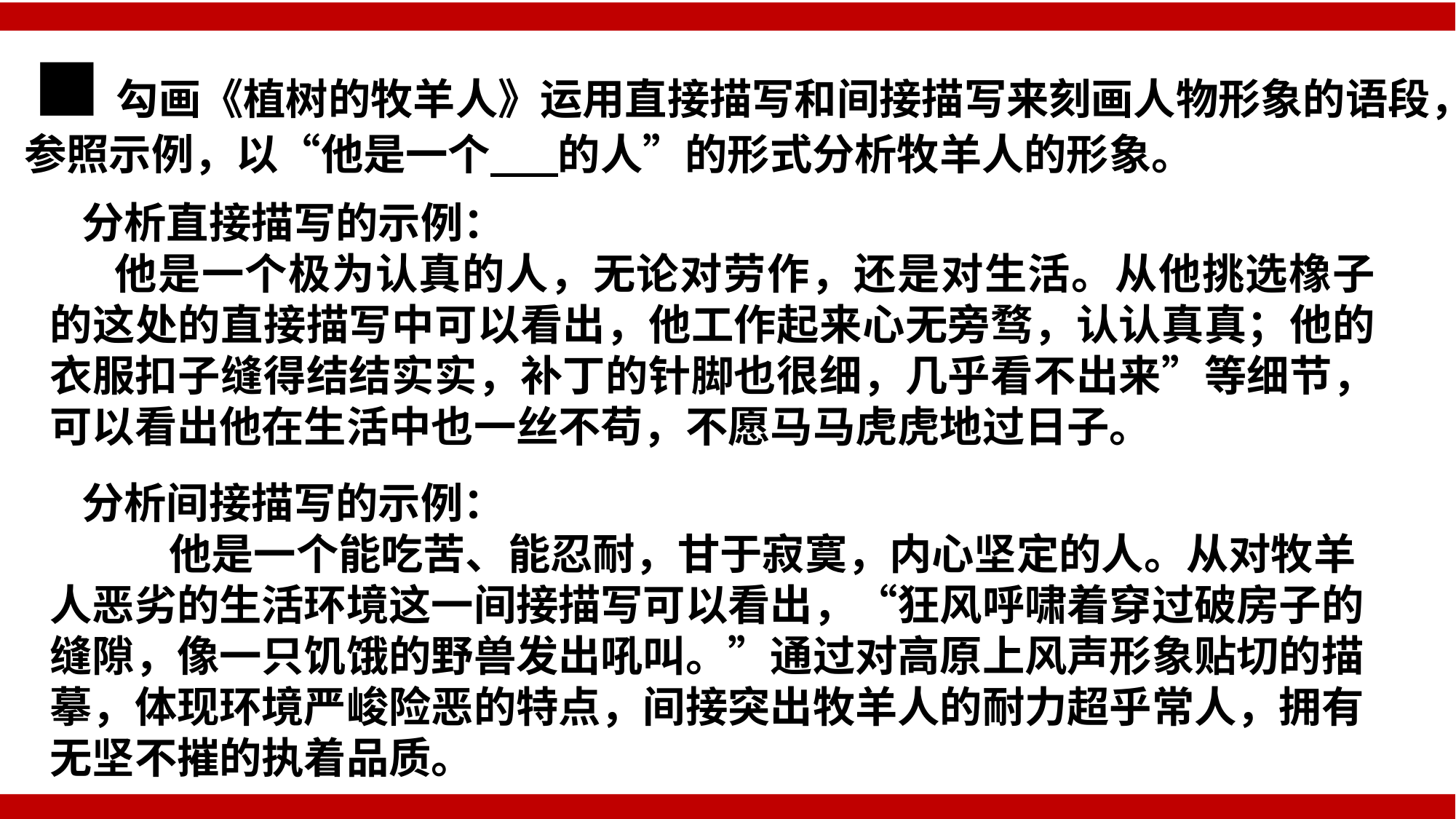

■勾画《植树的牧羊人》运用直接描写和间接描写来刻画人物形象的语段，参照示例，以“他是一个       的人”的形式分析牧羊人的形象。
分析直接描写的示例：
  他是一个极为认真的人，无论对劳作，还是对生活。从他挑选橡子的这处的直接描写中可以看出，他工作起来心无旁骛，认认真真；他的衣服扣子缝得结结实实，补丁的针脚也很细，几乎看不出来”等细节，可以看出他在生活中也一丝不苟，不愿马马虎虎地过日子。

分析间接描写的示例：
        他是一个能吃苦、能忍耐，甘于寂寞，内心坚定的人。从对牧羊人恶劣的生活环境这一间接描写可以看出，“狂风呼啸着穿过破房子的缝隙，像一只饥饿的野兽发出吼叫。”通过对高原上风声形象贴切的描摹，体现环境严峻险恶的特点，间接突出牧羊人的耐力超乎常人，拥有无坚不摧的执着品质。